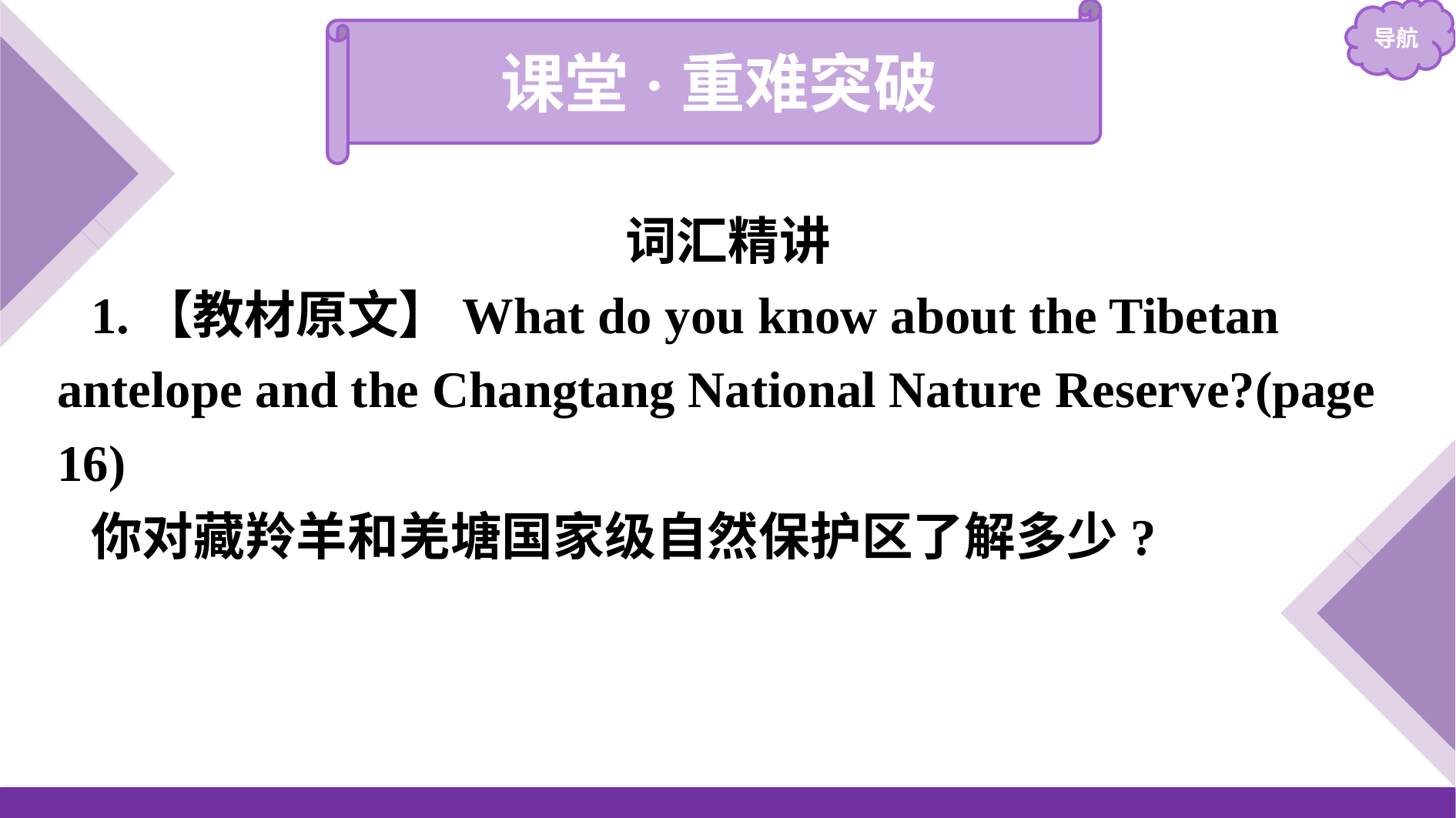

课堂·重难突破
词汇精讲
1.【教材原文】What do you know about the Tibetan antelope and the Changtang National Nature Reserve?(page 16)
你对藏羚羊和羌塘国家级自然保护区了解多少?